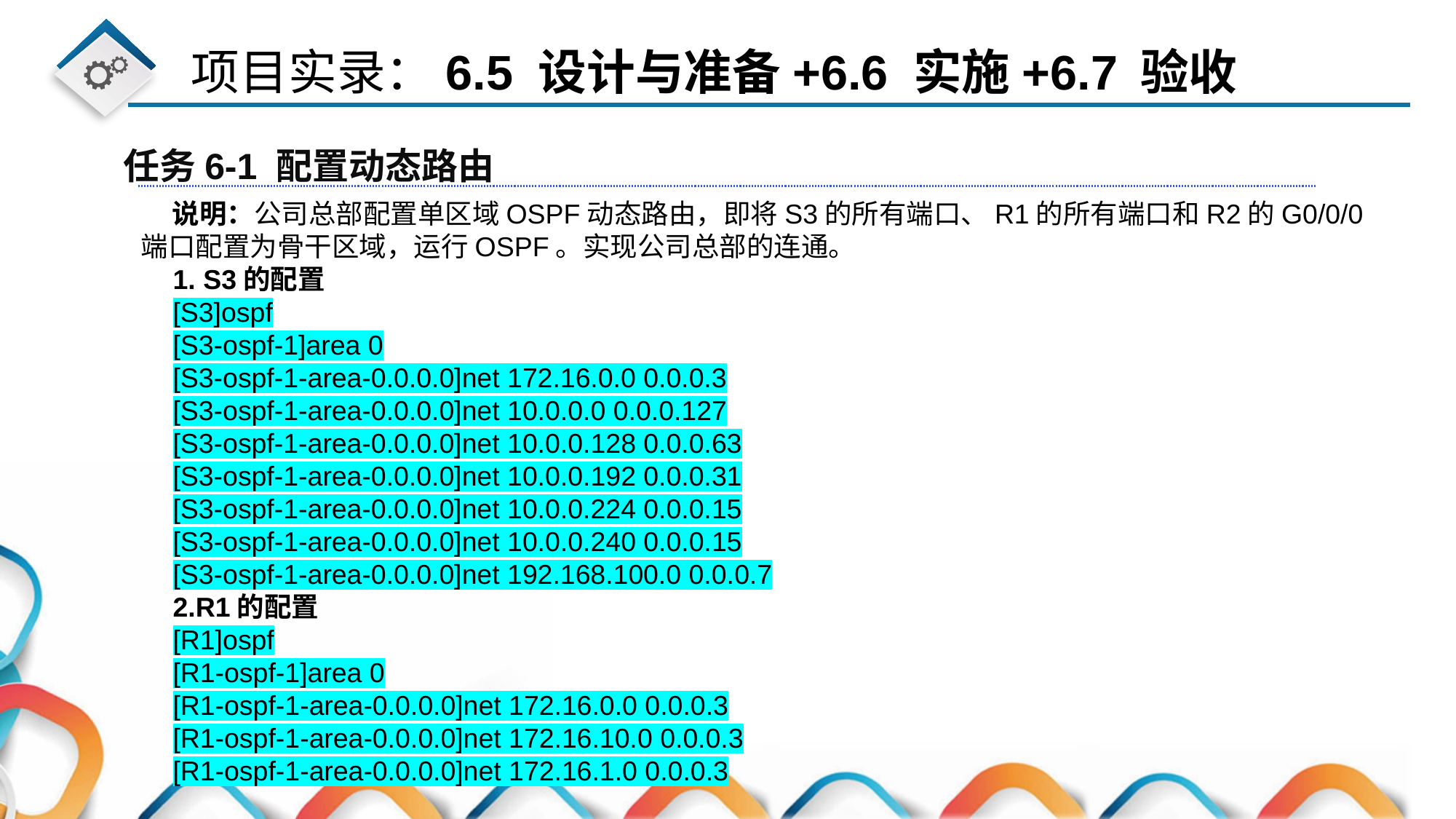

任务6-1 配置动态路由

说明：公司总部配置单区域OSPF动态路由，即将S3的所有端口、R1的所有端口和R2的G0/0/0端口配置为骨干区域，运行OSPF。实现公司总部的连通。
1. S3的配置
[S3]ospf
[S3-ospf-1]area 0
[S3-ospf-1-area-0.0.0.0]net 172.16.0.0 0.0.0.3
[S3-ospf-1-area-0.0.0.0]net 10.0.0.0 0.0.0.127
[S3-ospf-1-area-0.0.0.0]net 10.0.0.128 0.0.0.63
[S3-ospf-1-area-0.0.0.0]net 10.0.0.192 0.0.0.31
[S3-ospf-1-area-0.0.0.0]net 10.0.0.224 0.0.0.15
[S3-ospf-1-area-0.0.0.0]net 10.0.0.240 0.0.0.15
[S3-ospf-1-area-0.0.0.0]net 192.168.100.0 0.0.0.7
2.R1的配置
[R1]ospf
[R1-ospf-1]area 0
[R1-ospf-1-area-0.0.0.0]net 172.16.0.0 0.0.0.3
[R1-ospf-1-area-0.0.0.0]net 172.16.10.0 0.0.0.3
[R1-ospf-1-area-0.0.0.0]net 172.16.1.0 0.0.0.3